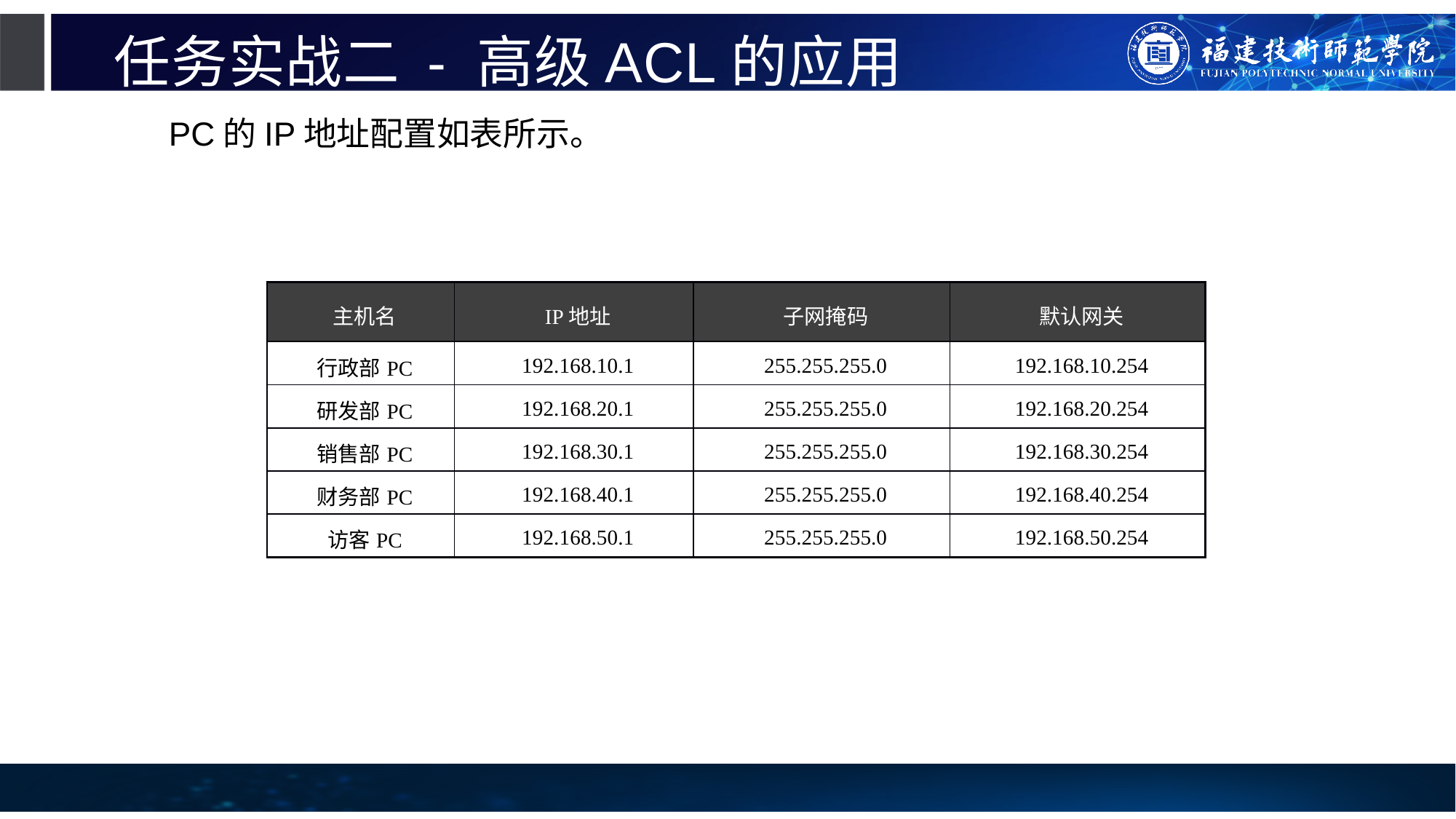

# 任务实战二 - 高级ACL的应用
PC的IP地址配置如表所示。
| 主机名 | IP地址 | 子网掩码 | 默认网关 |
| --- | --- | --- | --- |
| 行政部PC | 192.168.10.1 | 255.255.255.0 | 192.168.10.254 |
| 研发部PC | 192.168.20.1 | 255.255.255.0 | 192.168.20.254 |
| 销售部PC | 192.168.30.1 | 255.255.255.0 | 192.168.30.254 |
| 财务部PC | 192.168.40.1 | 255.255.255.0 | 192.168.40.254 |
| 访客PC | 192.168.50.1 | 255.255.255.0 | 192.168.50.254 |